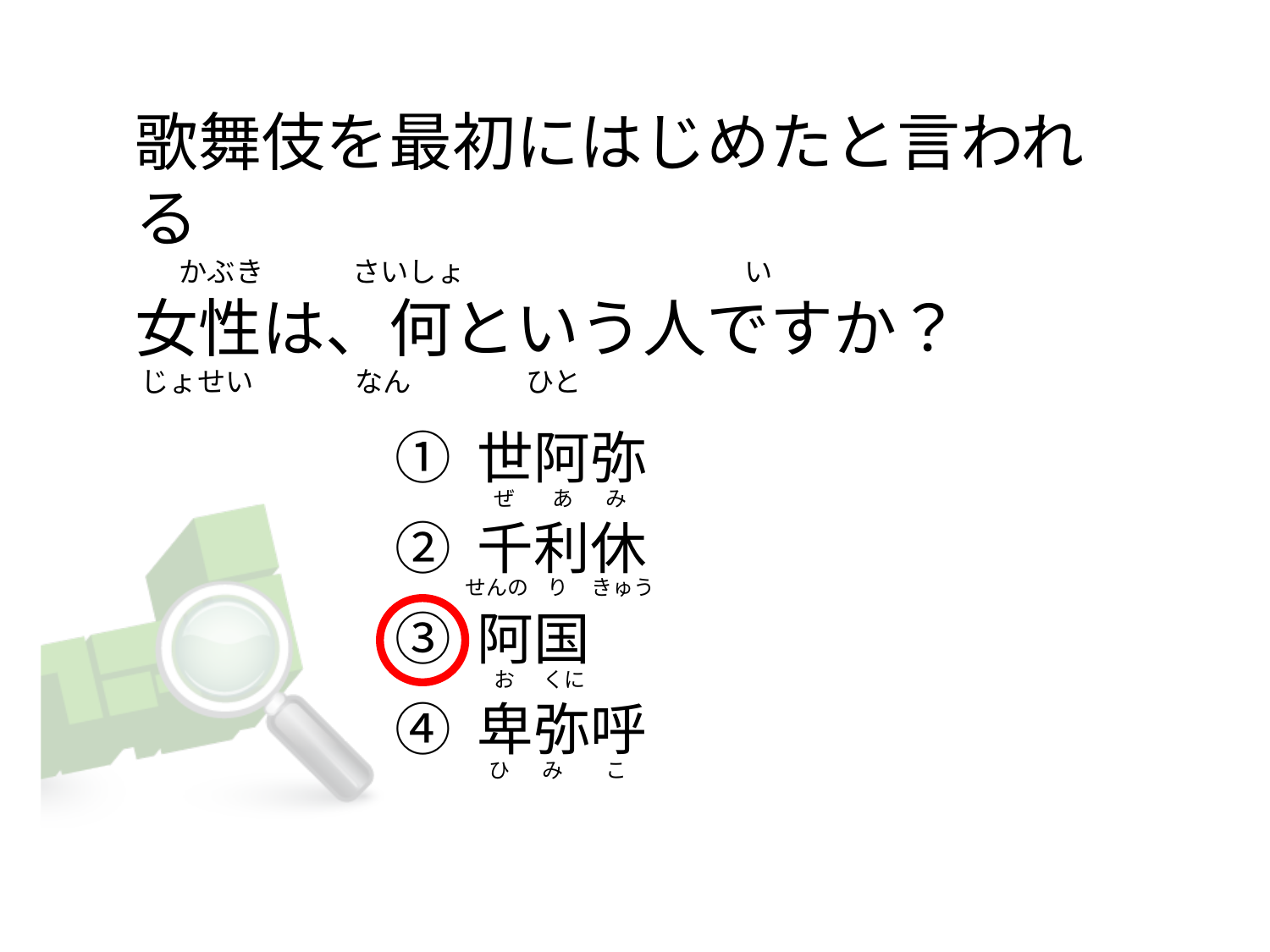

# 歌舞伎を最初にはじめたと言われる        かぶき              さいしょ                                            い 女性は、何という人ですか？   じょせい                なん                  ひと
① 世阿弥
② 千利休
③ 阿国
④ 卑弥呼
  ぜ        あ       み
せんの    り     きゅう

  お      くに
 ひ       み         こ